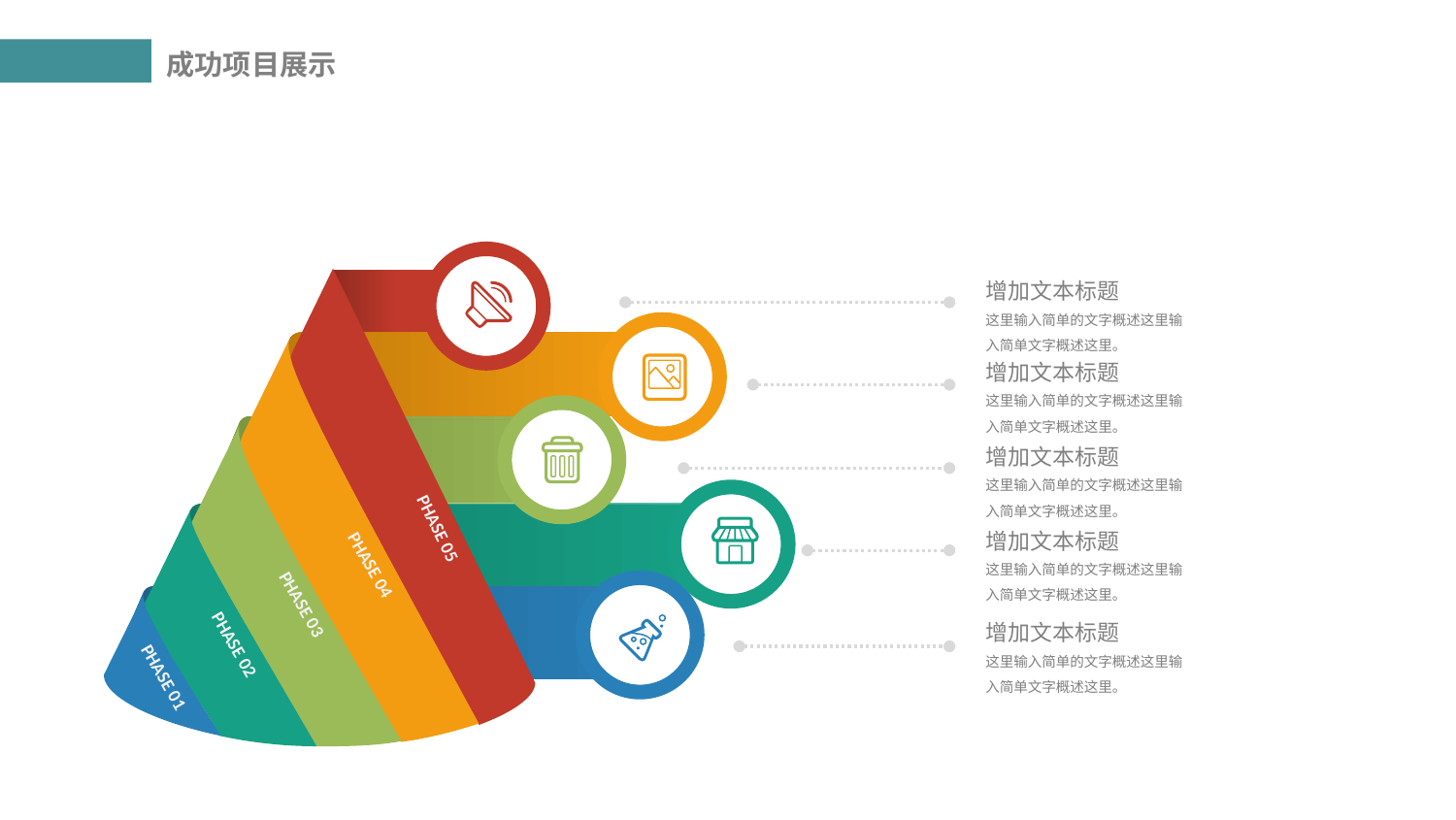

增加文本标题

这里输入简单的文字概述这里输
入简单文字概述这里。

增加文本标题

这里输入简单的文字概述这里输
入简单文字概述这里。

增加文本标题
这里输入简单的文字概述这里输
入简单文字概述这里。

PHASE 05

增加文本标题
这里输入简单的文字概述这里输
入简单文字概述这里。
PHASE 04

PHASE 03

增加文本标题

PHASE 02
这里输入简单的文字概述这里输
入简单文字概述这里。
PHASE 01